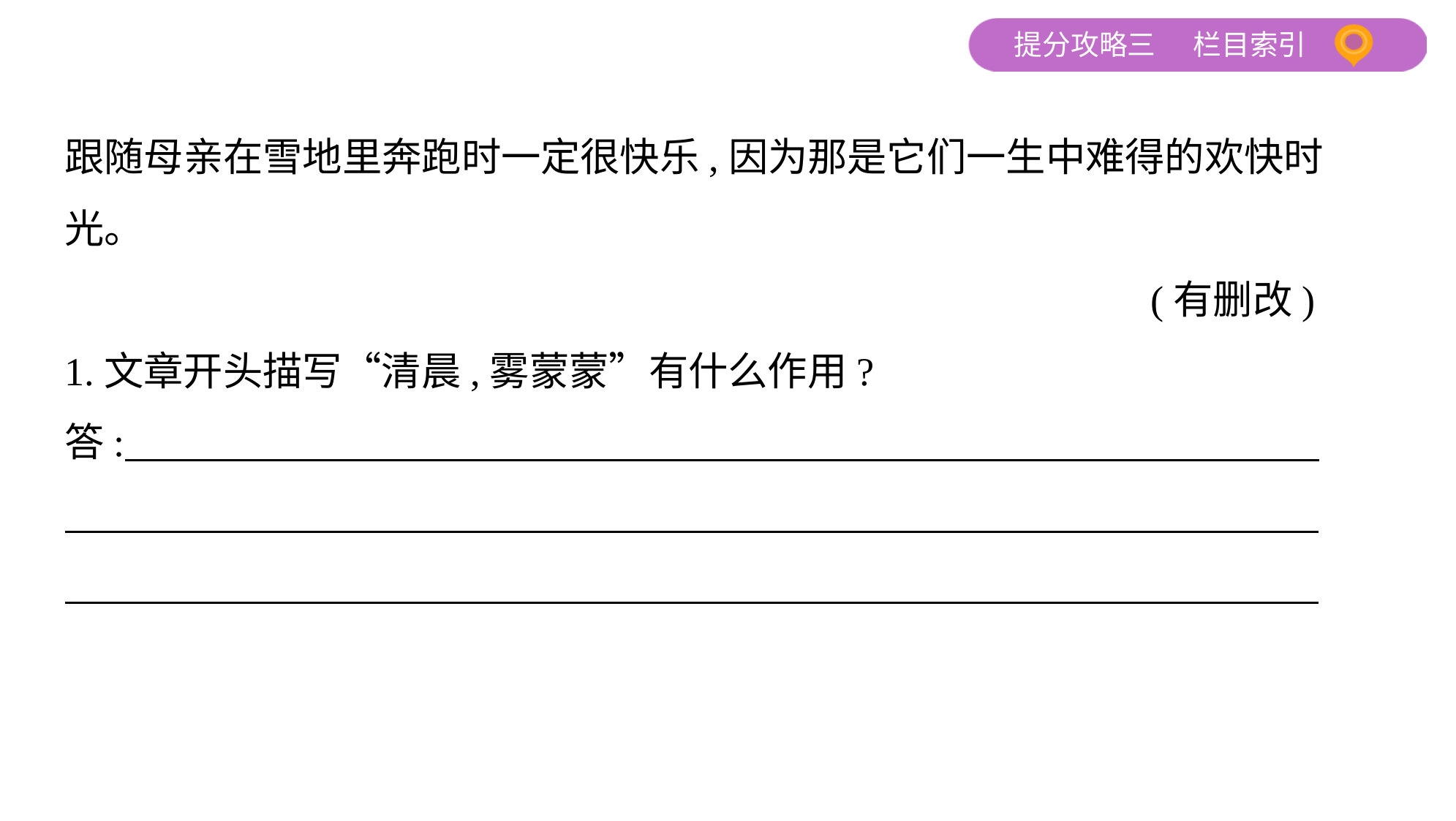

跟随母亲在雪地里奔跑时一定很快乐,因为那是它们一生中难得的欢快时
光。
                                                                                                              (有删改)
1.文章开头描写“清晨,雾蒙蒙”有什么作用?
答: